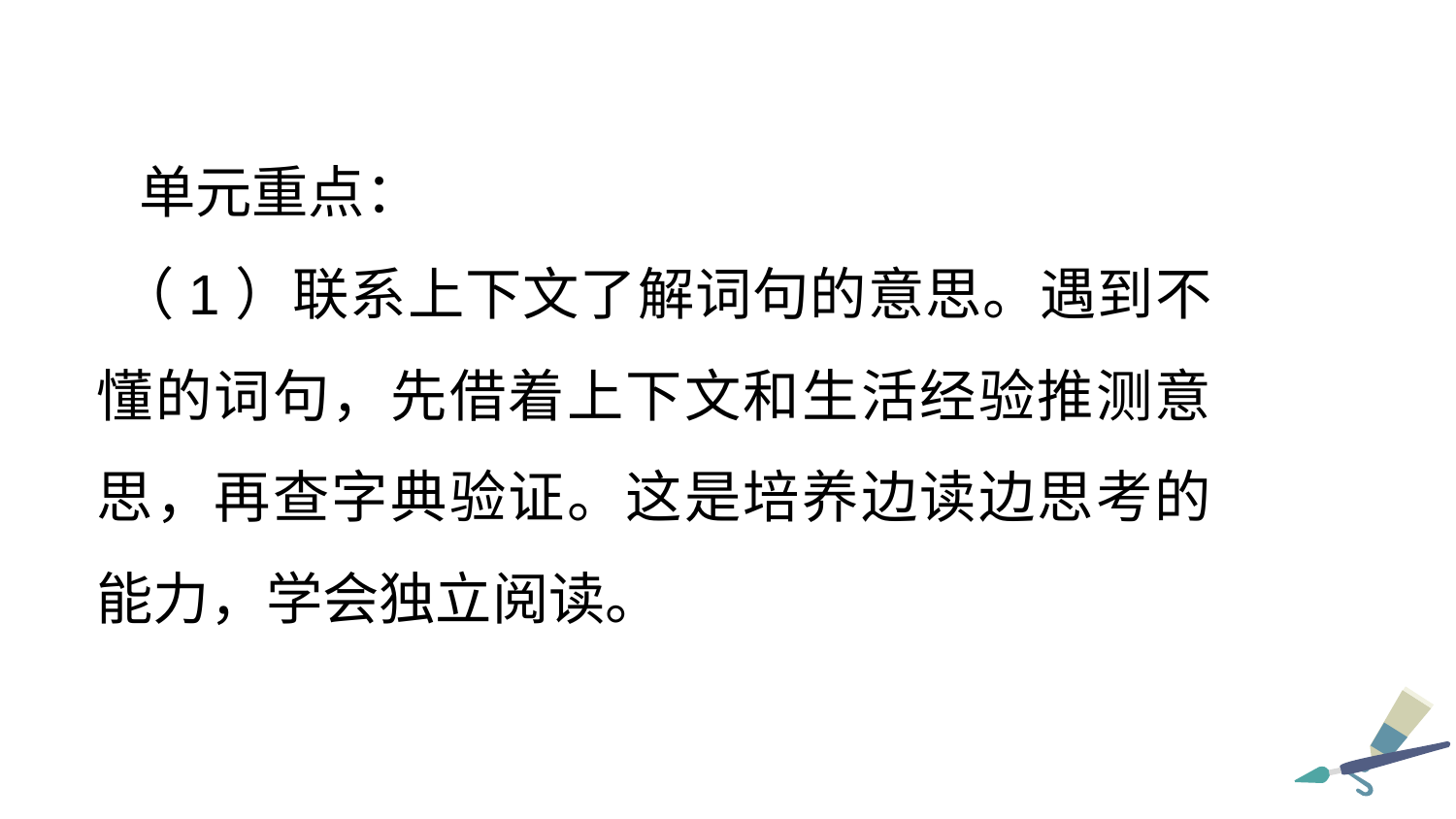

单元重点：
（1）联系上下文了解词句的意思。遇到不懂的词句，先借着上下文和生活经验推测意思，再查字典验证。这是培养边读边思考的能力，学会独立阅读。